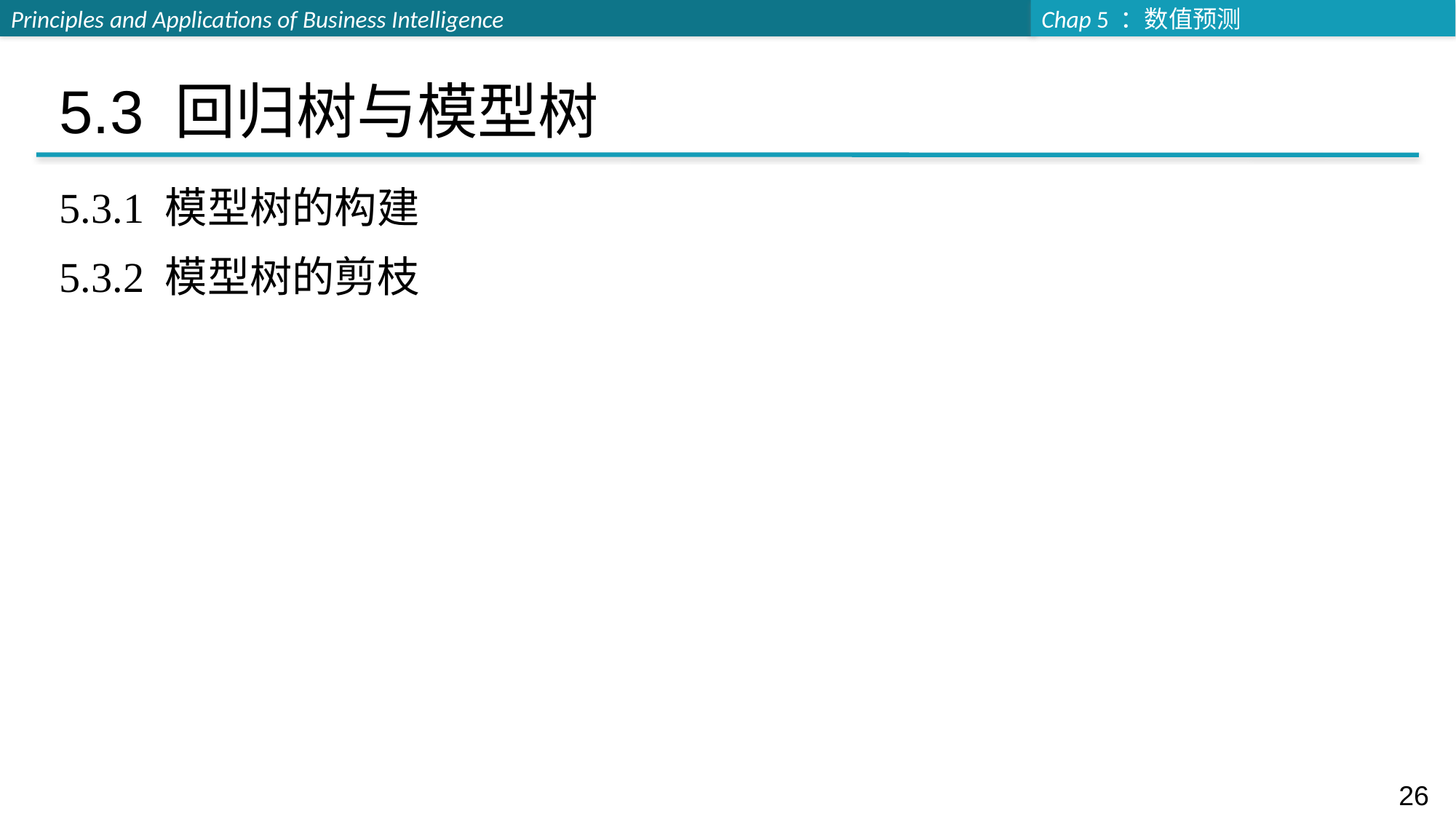

# 5.3 回归树与模型树
5.3.1 模型树的构建
5.3.2 模型树的剪枝